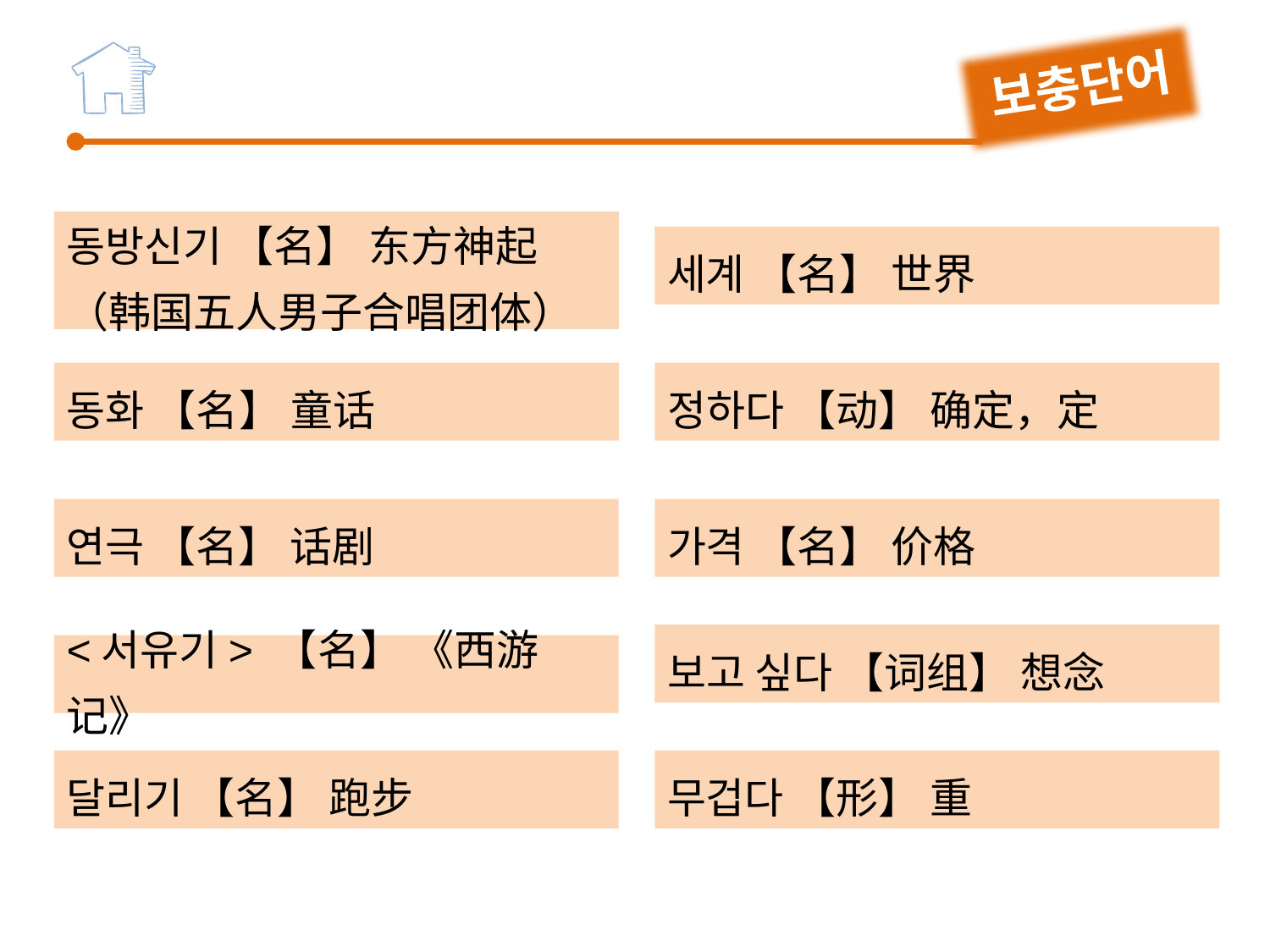

보충단어

동방신기 【名】 东方神起（韩国五人男子合唱团体）
세계 【名】 世界
동화 【名】 童话
정하다 【动】 确定，定
연극 【名】 话剧
가격 【名】 价格
보고 싶다 【词组】 想念
<서유기> 【名】 《西游记》
무겁다 【形】 重
달리기 【名】 跑步